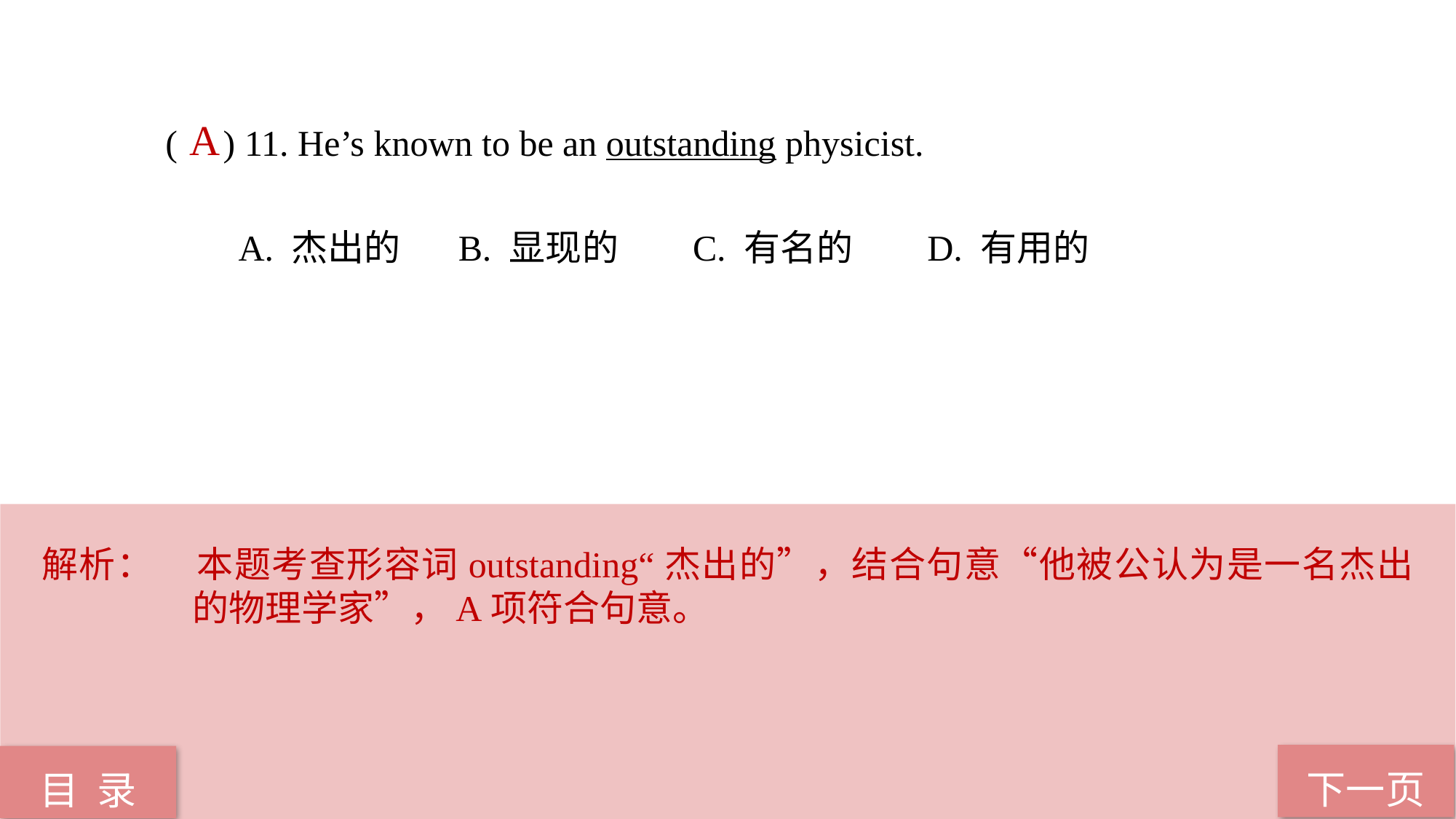

(     ) 11. He’s known to be an outstanding physicist.

        A. 杰出的      B. 显现的        C. 有名的        D. 有用的
A
解析：	本题考查形容词outstanding“杰出的”，结合句意“他被公认为是一名杰出的物理学家”，A项符合句意。